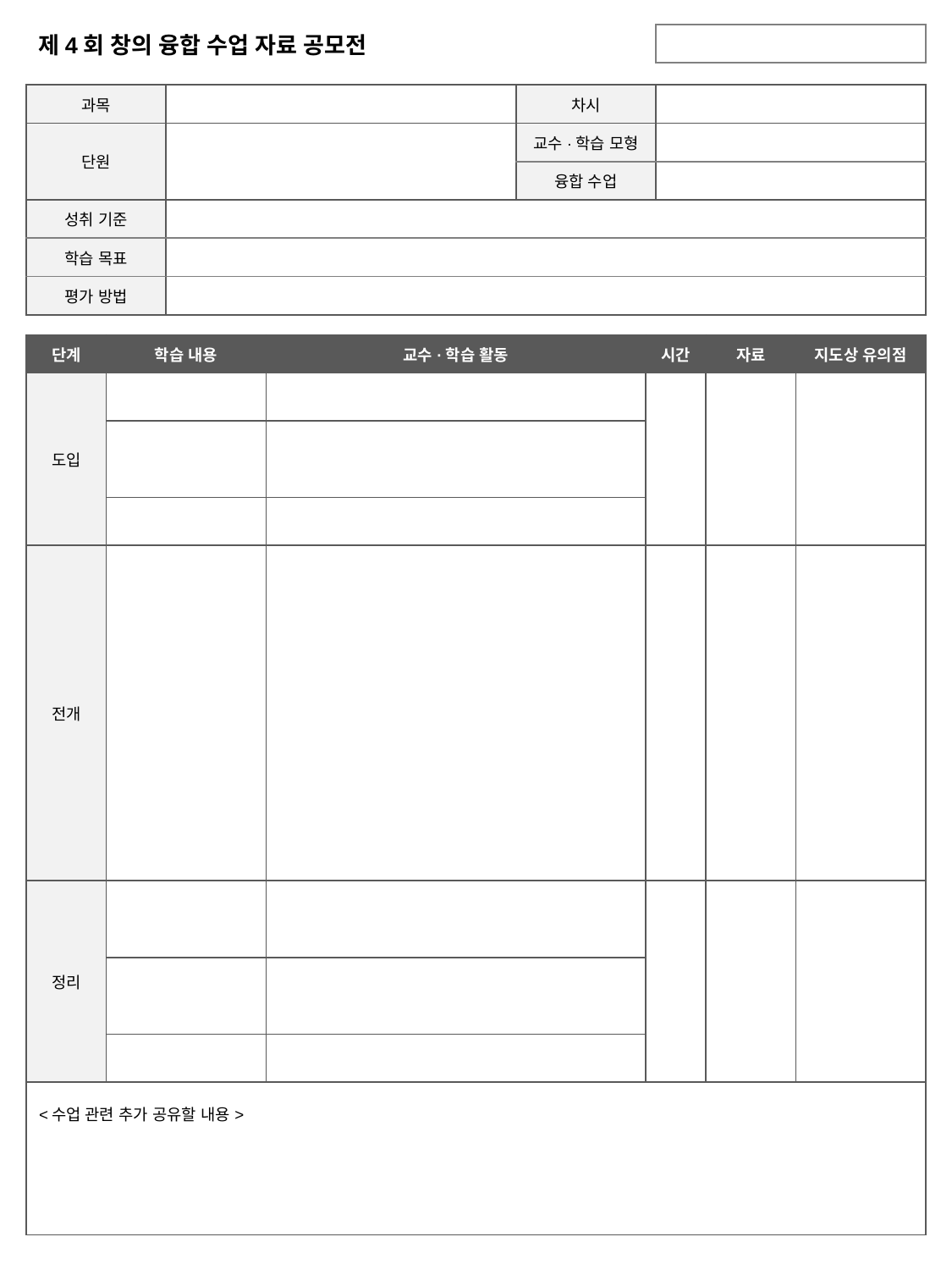

제4회 창의 융합 수업 자료 공모전
|  |
| --- |
| 과목 |  | 차시 |  |
| --- | --- | --- | --- |
| 단원 |  | 교수·학습 모형 |  |
|  |  | 융합 수업 |  |
| 성취 기준 |  |  |  |
| 학습 목표 |  |  |  |
| 평가 방법 |  |  |  |
| 단계 | 학습 내용 | 교수·학습 활동 | 시간 | 자료 | 지도상 유의점 |
| --- | --- | --- | --- | --- | --- |
| 도입 |  |  |  |  |  |
|  |  |  |  |  |  |
|  |  |  |  |  |  |
| 전개 |  |  |  |  |  |
| 정리 |  |  |  |  |  |
|  |  |  |  |  |  |
|  |  |  |  |  |  |
| <수업 관련 추가 공유할 내용> |  |  |  |  |  |